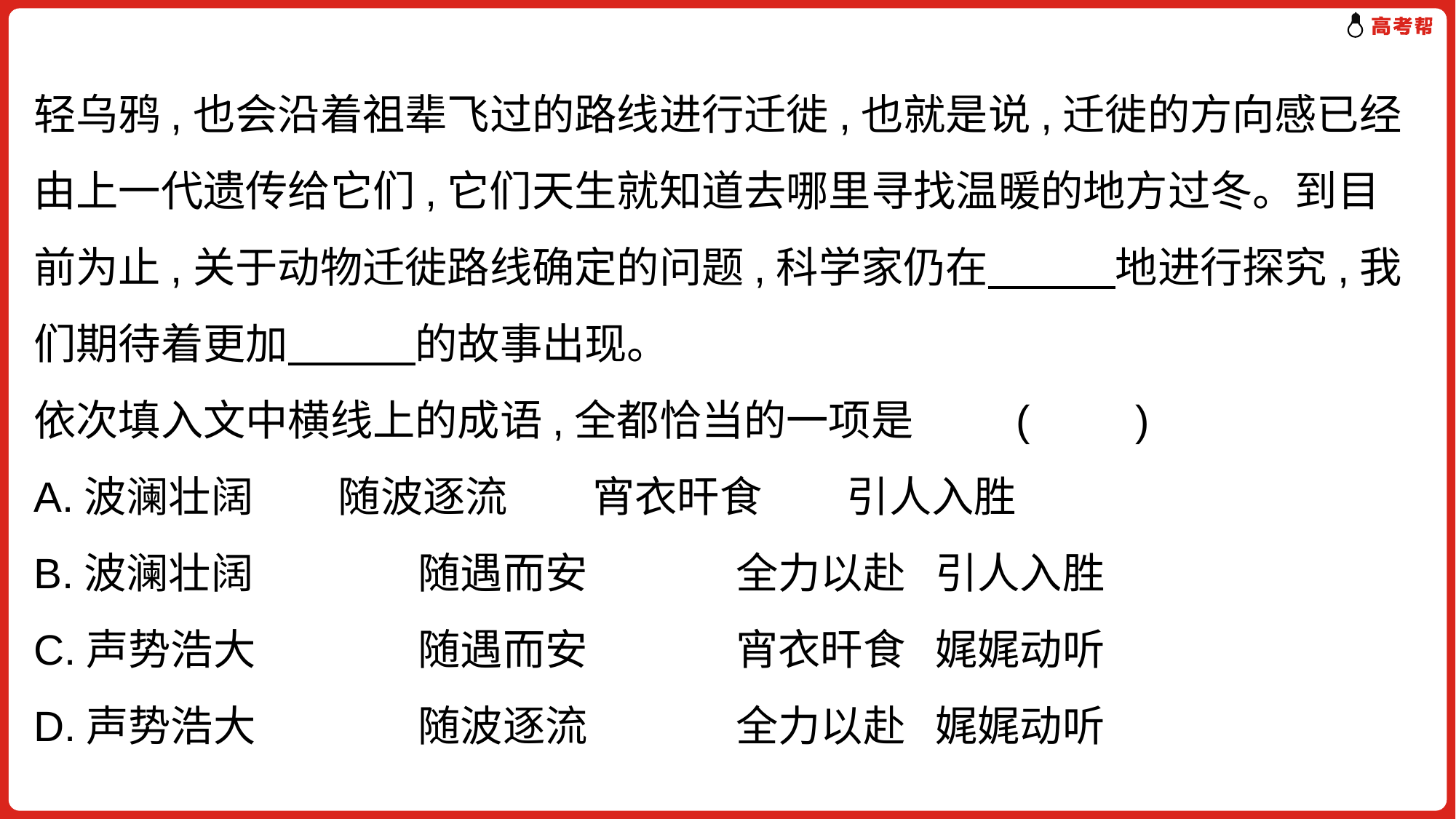

轻乌鸦,也会沿着祖辈飞过的路线进行迁徙,也就是说,迁徙的方向感已经由上一代遗传给它们,它们天生就知道去哪里寻找温暖的地方过冬。到目前为止,关于动物迁徙路线确定的问题,科学家仍在　　　地进行探究,我们期待着更加　　　的故事出现。
依次填入文中横线上的成语,全都恰当的一项是	(　　)
A.波澜壮阔　　随波逐流　　宵衣旰食　　引人入胜
B.波澜壮阔	      随遇而安	     全力以赴	   引人入胜
C.声势浩大	      随遇而安	     宵衣旰食	   娓娓动听
D.声势浩大	      随波逐流	     全力以赴	   娓娓动听